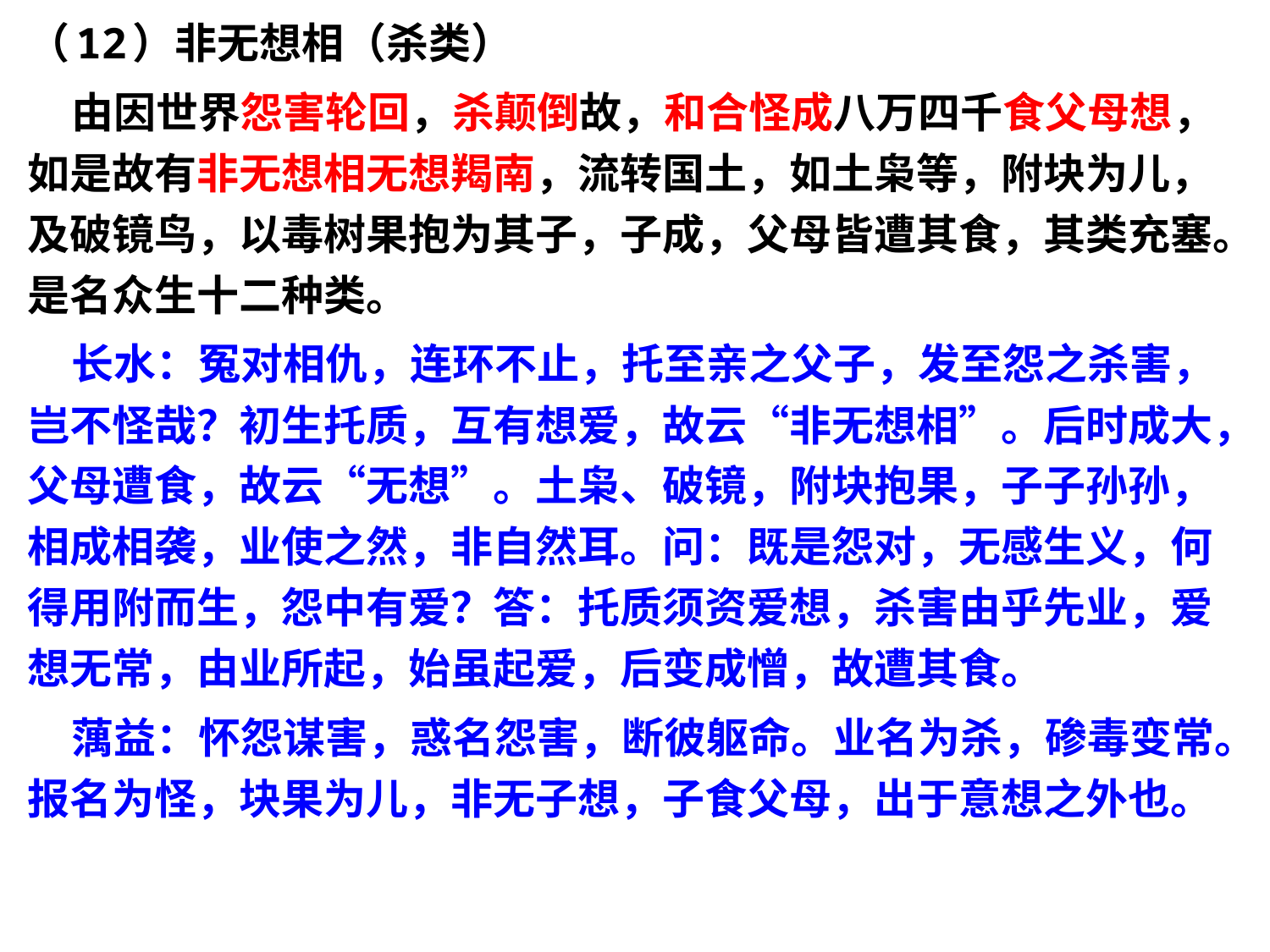

（12）非无想相（杀类）
    由因世界怨害轮回，杀颠倒故，和合怪成八万四千食父母想，如是故有非无想相无想羯南，流转国土，如土枭等，附块为儿，及破镜鸟，以毒树果抱为其子，子成，父母皆遭其食，其类充塞。是名众生十二种类。
    长水：冤对相仇，连环不止，托至亲之父子，发至怨之杀害，岂不怪哉？初生托质，互有想爱，故云“非无想相”。后时成大，父母遭食，故云“无想”。土枭、破镜，附块抱果，子子孙孙，相成相袭，业使之然，非自然耳。问：既是怨对，无感生义，何得用附而生，怨中有爱？答：托质须资爱想，杀害由乎先业，爱想无常，由业所起，始虽起爱，后变成憎，故遭其食。
    蕅益：怀怨谋害，惑名怨害，断彼躯命。业名为杀，碜毒变常。报名为怪，块果为儿，非无子想，子食父母，出于意想之外也。